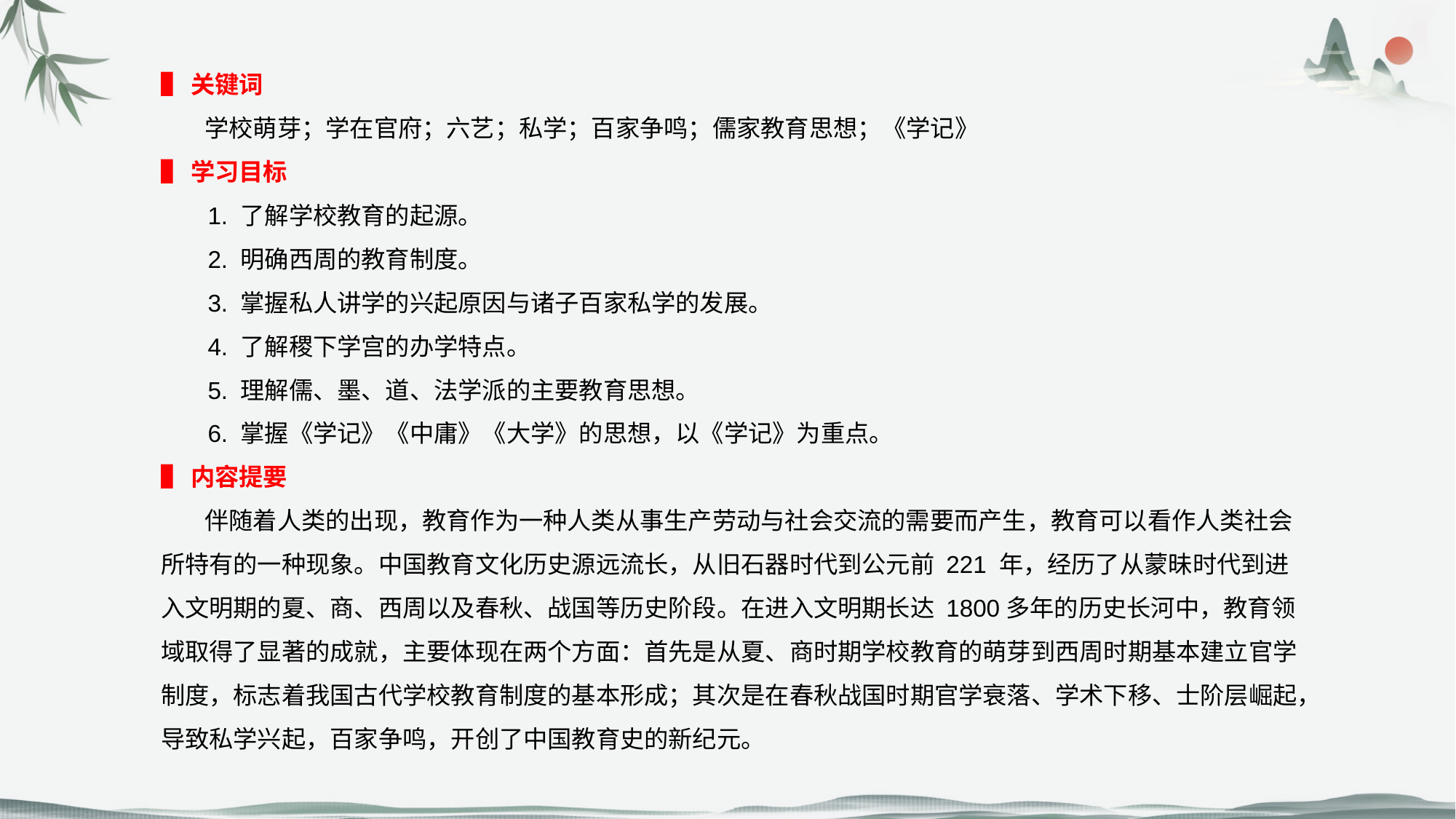

▌关键词
       学校萌芽；学在官府；六艺；私学；百家争鸣；儒家教育思想；《学记》
▌学习目标
       1. 了解学校教育的起源。
       2. 明确西周的教育制度。
       3. 掌握私人讲学的兴起原因与诸子百家私学的发展。
       4. 了解稷下学宫的办学特点。
       5. 理解儒、墨、道、法学派的主要教育思想。
       6. 掌握《学记》《中庸》《大学》的思想，以《学记》为重点。
▌内容提要
       伴随着人类的出现，教育作为一种人类从事生产劳动与社会交流的需要而产生，教育可以看作人类社会所特有的一种现象。中国教育文化历史源远流长，从旧石器时代到公元前 221 年，经历了从蒙昧时代到进入文明期的夏、商、西周以及春秋、战国等历史阶段。在进入文明期长达 1800多年的历史长河中，教育领域取得了显著的成就，主要体现在两个方面：首先是从夏、商时期学校教育的萌芽到西周时期基本建立官学制度，标志着我国古代学校教育制度的基本形成；其次是在春秋战国时期官学衰落、学术下移、士阶层崛起，导致私学兴起，百家争鸣，开创了中国教育史的新纪元。